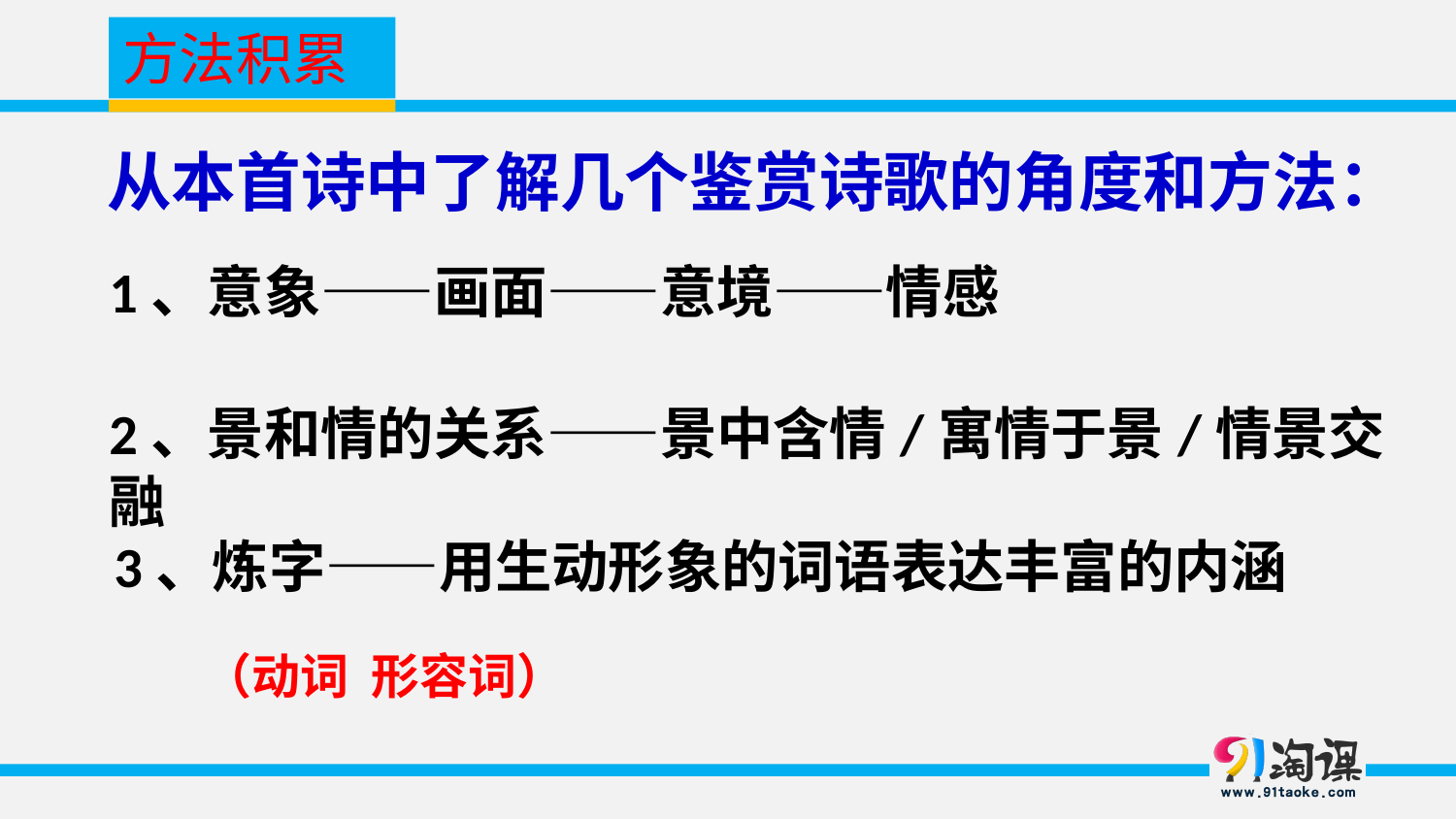

方法积累
从本首诗中了解几个鉴赏诗歌的角度和方法：
1、意象——画面——意境——情感
2、景和情的关系——景中含情/寓情于景/情景交融
3、炼字——用生动形象的词语表达丰富的内涵
（动词  形容词）